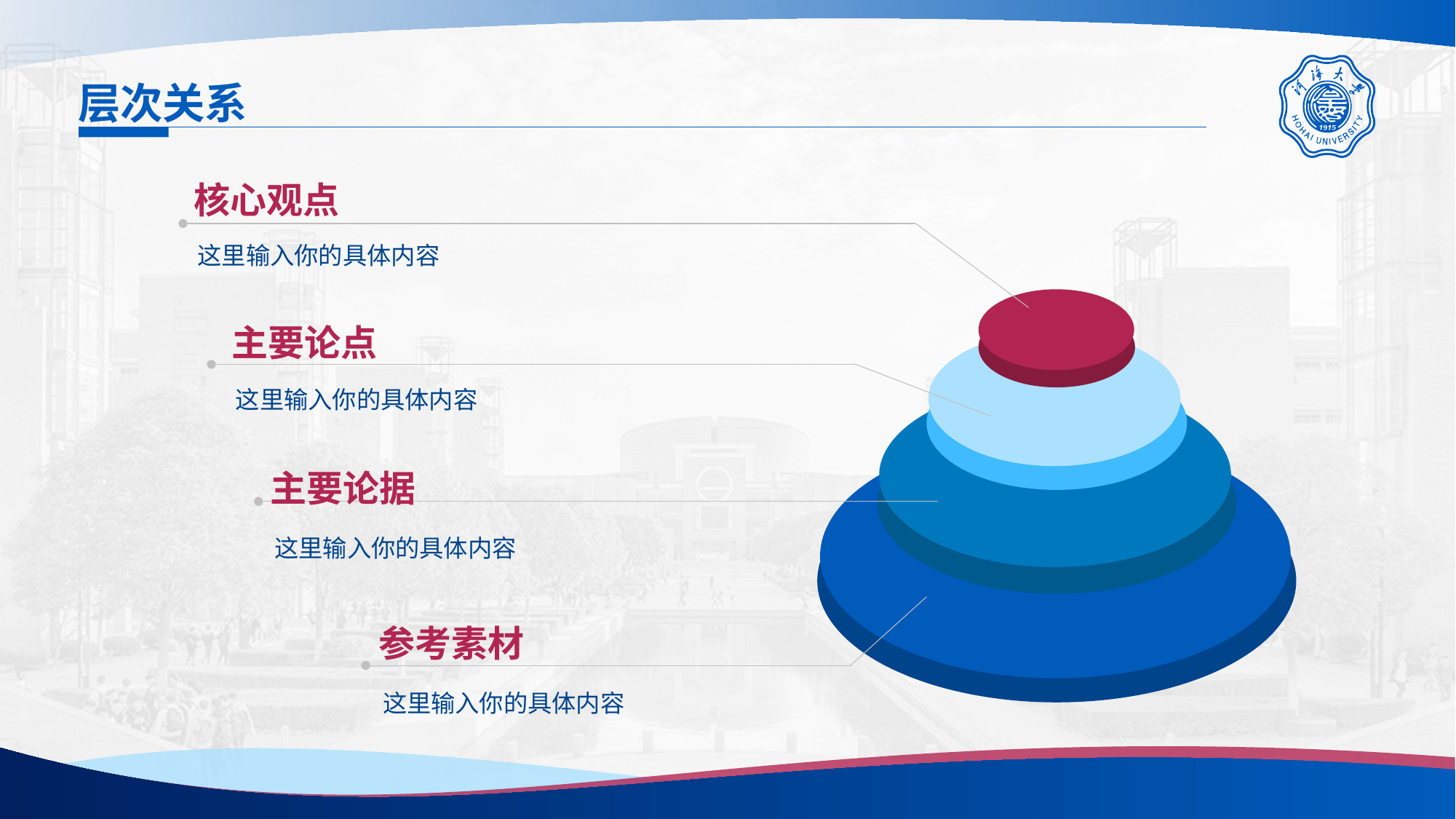

# 层次关系
核心观点
这里输入你的具体内容

主要论点

这里输入你的具体内容

主要论据
这里输入你的具体内容
参考素材
这里输入你的具体内容